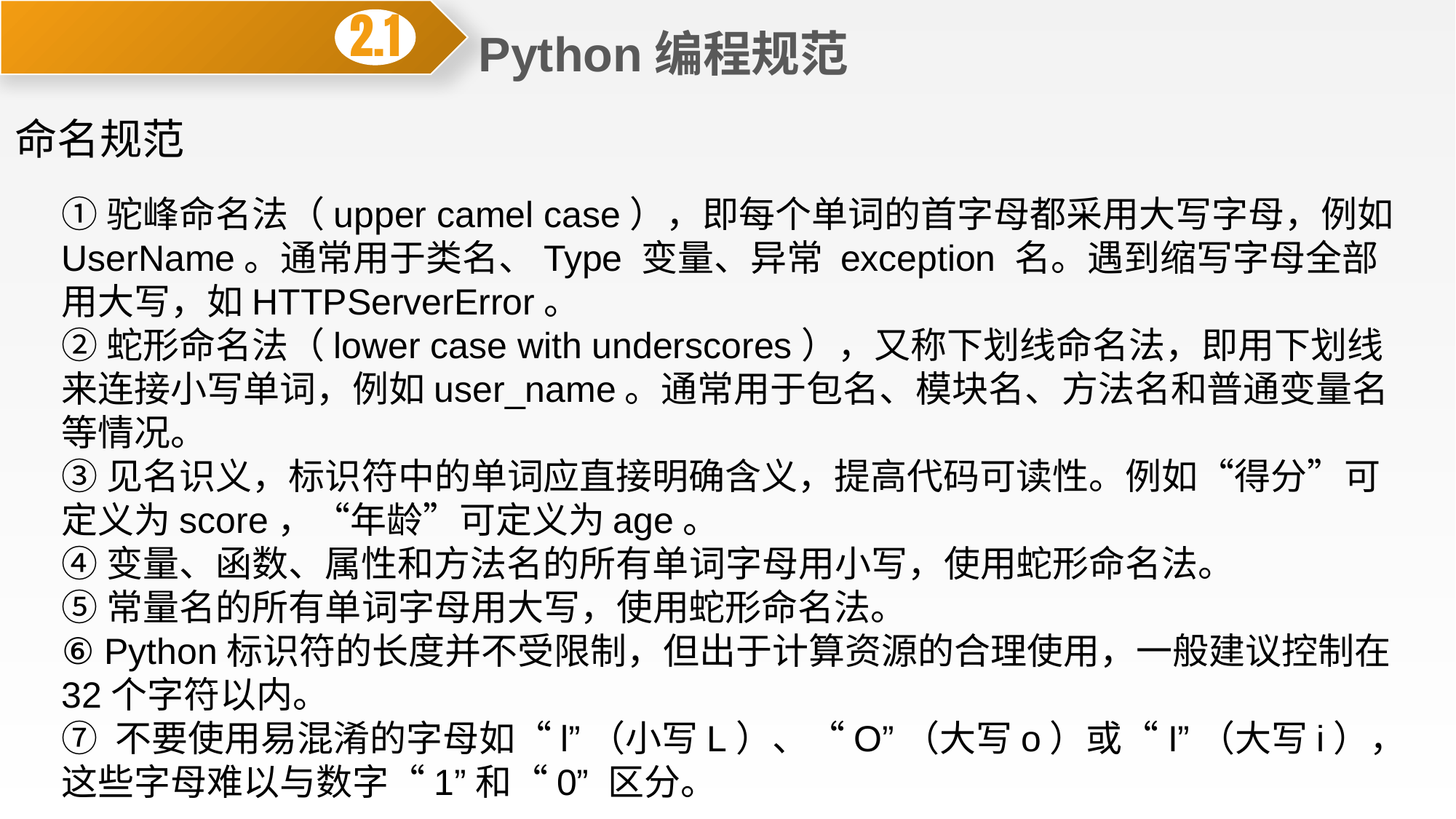

Python编程规范
2.1
命名规范
①驼峰命名法（upper camel case），即每个单词的首字母都采用大写字母，例如UserName。通常用于类名、Type 变量、异常 exception 名。遇到缩写字母全部用大写，如HTTPServerError。
②蛇形命名法（lower case with underscores），又称下划线命名法，即用下划线来连接小写单词，例如user_name。通常用于包名、模块名、方法名和普通变量名等情况。
③见名识义，标识符中的单词应直接明确含义，提高代码可读性。例如“得分”可定义为score，“年龄”可定义为age。
④变量、函数、属性和方法名的所有单词字母用小写，使用蛇形命名法。
⑤常量名的所有单词字母用大写，使用蛇形命名法。
⑥ Python标识符的长度并不受限制，但出于计算资源的合理使用，一般建议控制在32个字符以内。
⑦ 不要使用易混淆的字母如“l”（小写L）、“O”（大写o）或“I”（大写i），这些字母难以与数字“1”和“0” 区分。